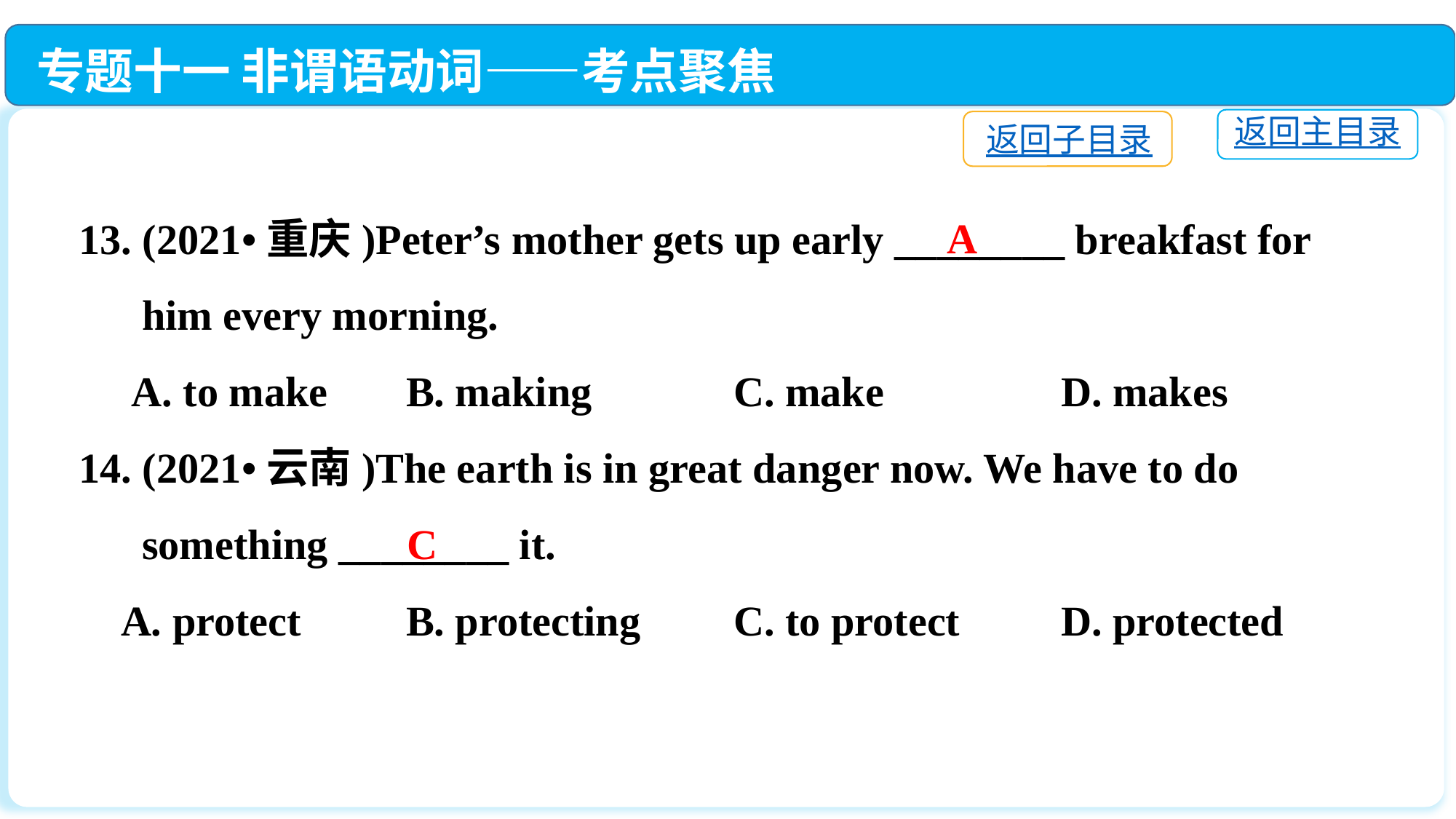

专题十一 非谓语动词——考点聚焦

返回主目录

返回子目录
13. (2021•重庆)Peter’s mother gets up early ________ breakfast for
      him every morning.
     A. to make	B. making		C. make		D. makes
14. (2021•云南)The earth is in great danger now. We have to do
      something ________ it.
    A. protect	B. protecting	C. to protect	D. protected
A
C